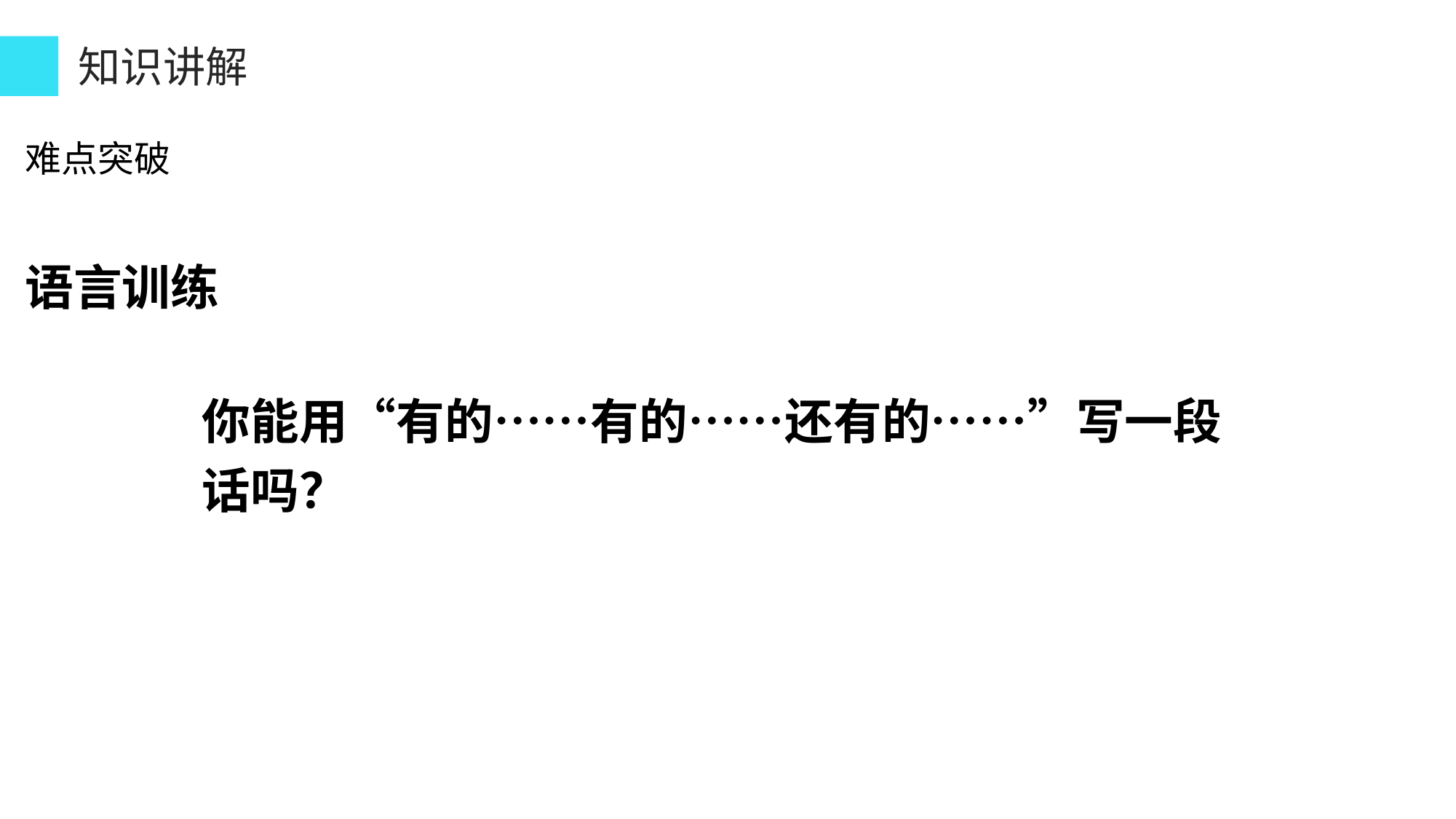

活动与探究（温馨提示：规范操作、注意安全）

知识讲解

难点突破
语言训练
你能用“有的……有的……还有的……”写一段话吗？